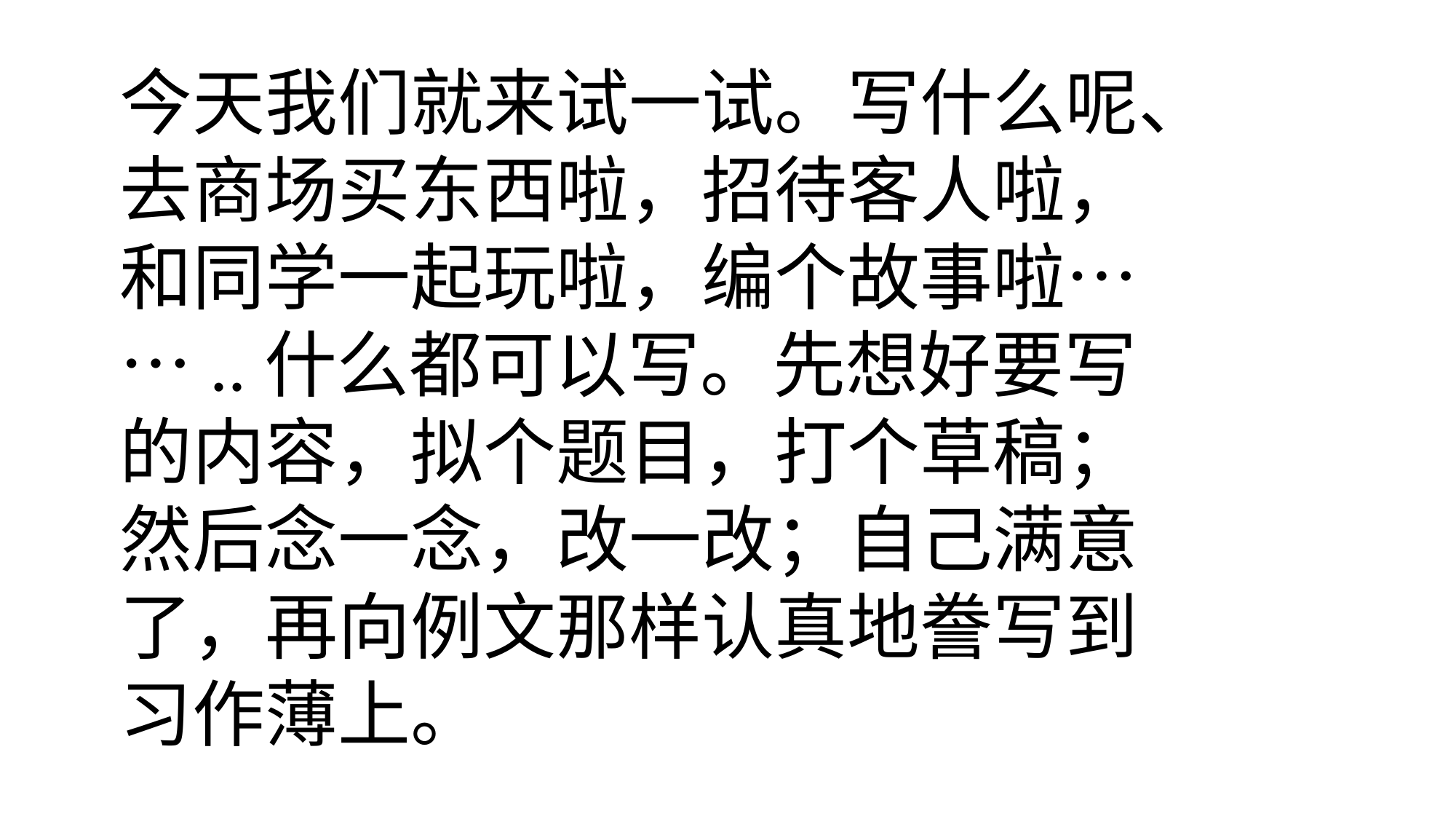

今天我们就来试一试。写什么呢、去商场买东西啦，招待客人啦，和同学一起玩啦，编个故事啦……..什么都可以写。先想好要写的内容，拟个题目，打个草稿；然后念一念，改一改；自己满意了，再向例文那样认真地誊写到习作薄上。